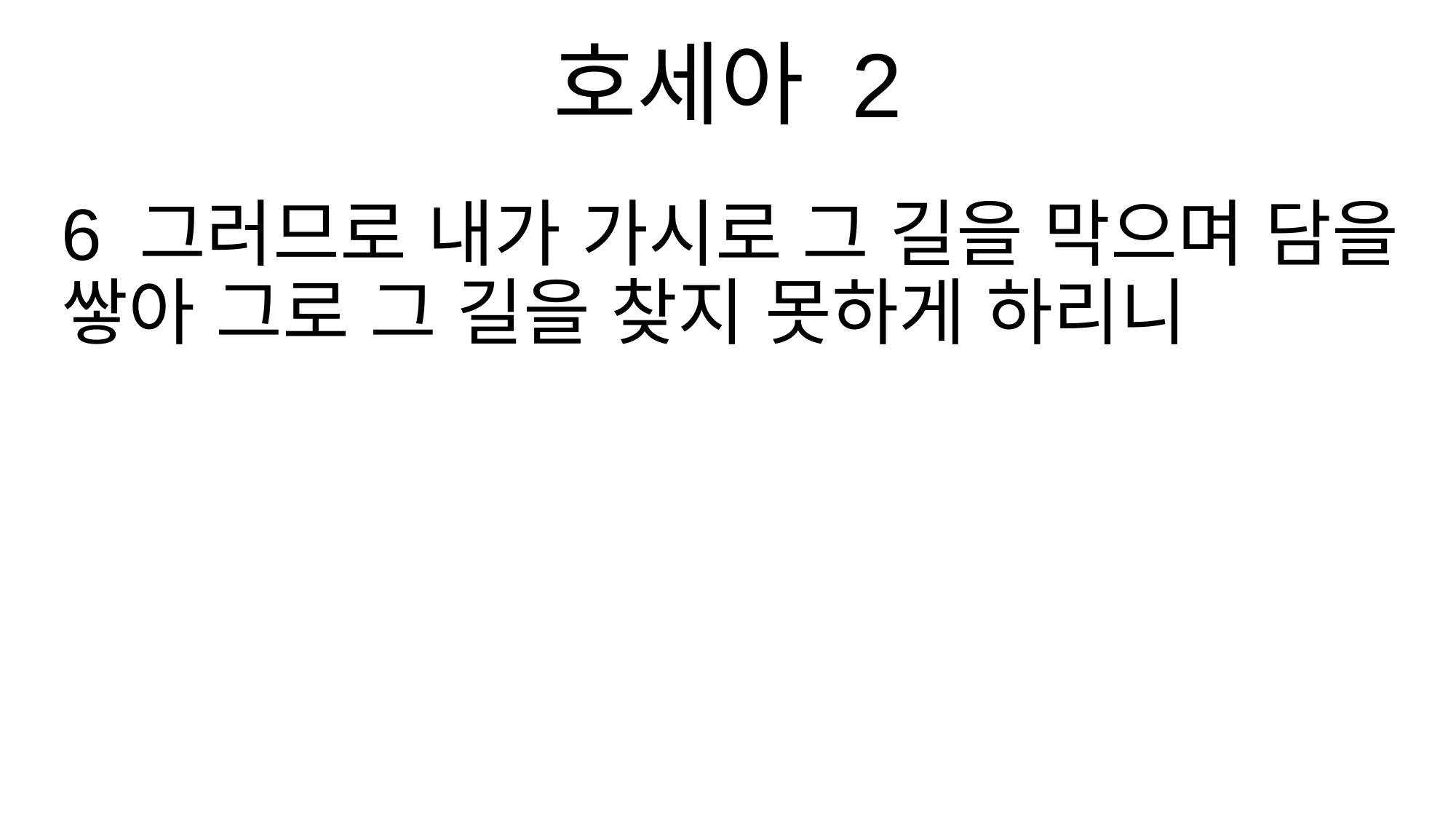

호세아 2
6 그러므로 내가 가시로 그 길을 막으며 담을 쌓아 그로 그 길을 찾지 못하게 하리니